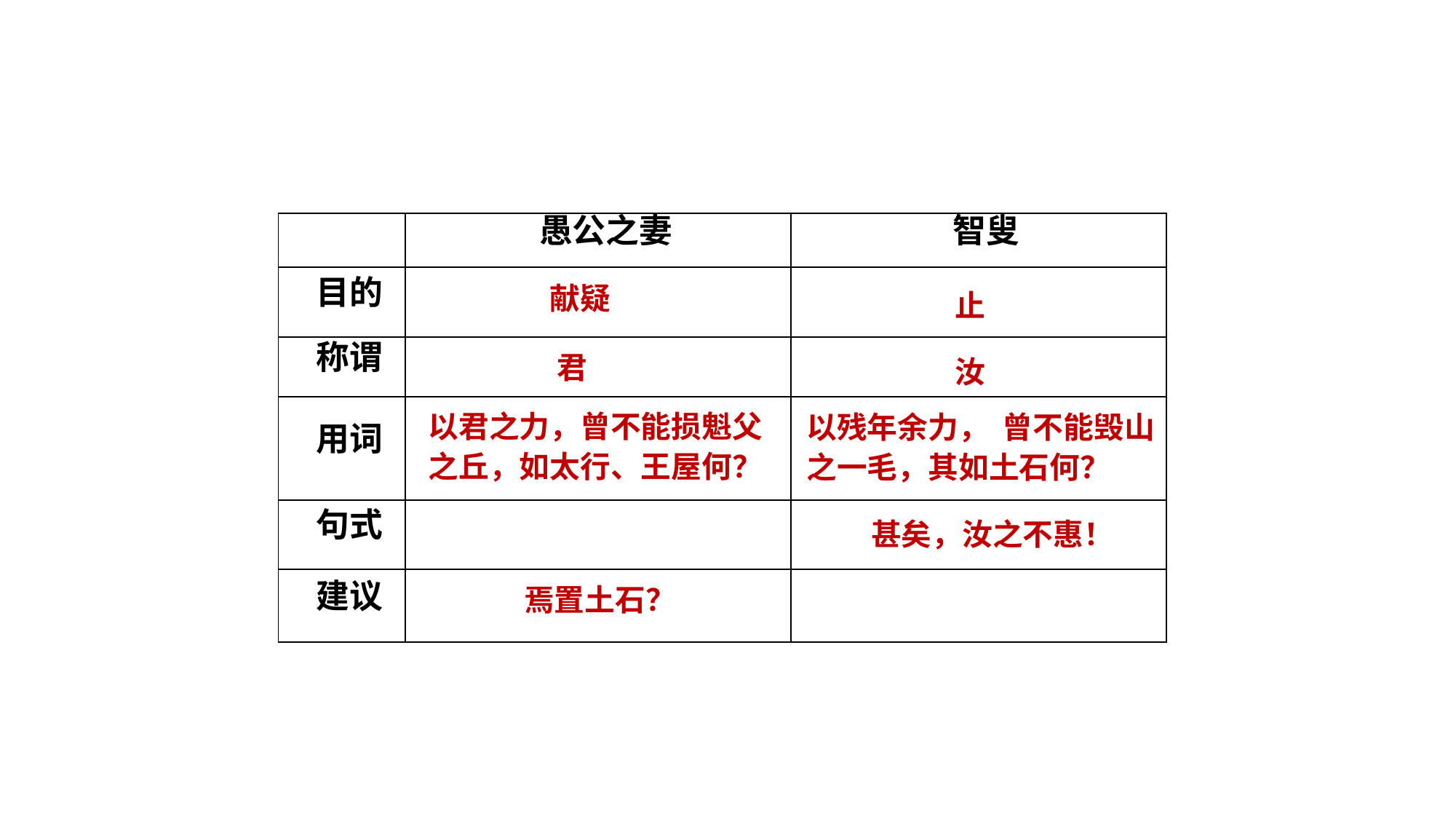

|  | 愚公之妻 | 智叟 |
| --- | --- | --- |
| 目的 |  |  |
| 称谓 |  |  |
| 用词 |  |  |
| 句式 |  |  |
| 建议 |  |  |
献疑
止
君
汝
以君之力，曾不能损魁父
之丘，如太行、王屋何？
以残年余力，  曾不能毁山
之一毛，其如土石何？
甚矣，汝之不惠！
焉置土石？